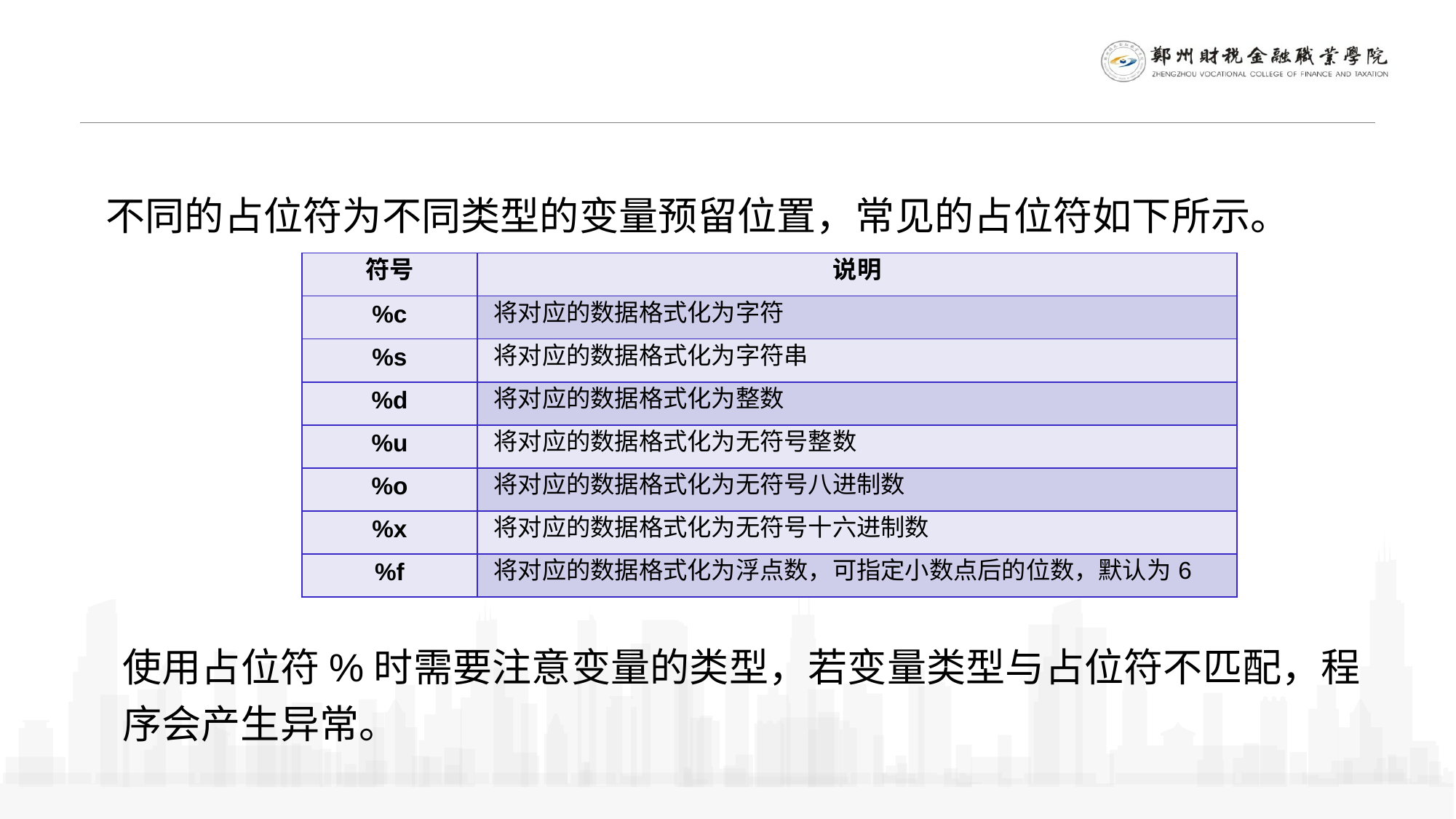

不同的占位符为不同类型的变量预留位置，常见的占位符如下所示。
| 符号 | 说明 |
| --- | --- |
| %c | 将对应的数据格式化为字符 |
| %s | 将对应的数据格式化为字符串 |
| %d | 将对应的数据格式化为整数 |
| %u | 将对应的数据格式化为无符号整数 |
| %o | 将对应的数据格式化为无符号八进制数 |
| %x | 将对应的数据格式化为无符号十六进制数 |
| %f | 将对应的数据格式化为浮点数，可指定小数点后的位数，默认为6 |
使用占位符%时需要注意变量的类型，若变量类型与占位符不匹配，程序会产生异常。